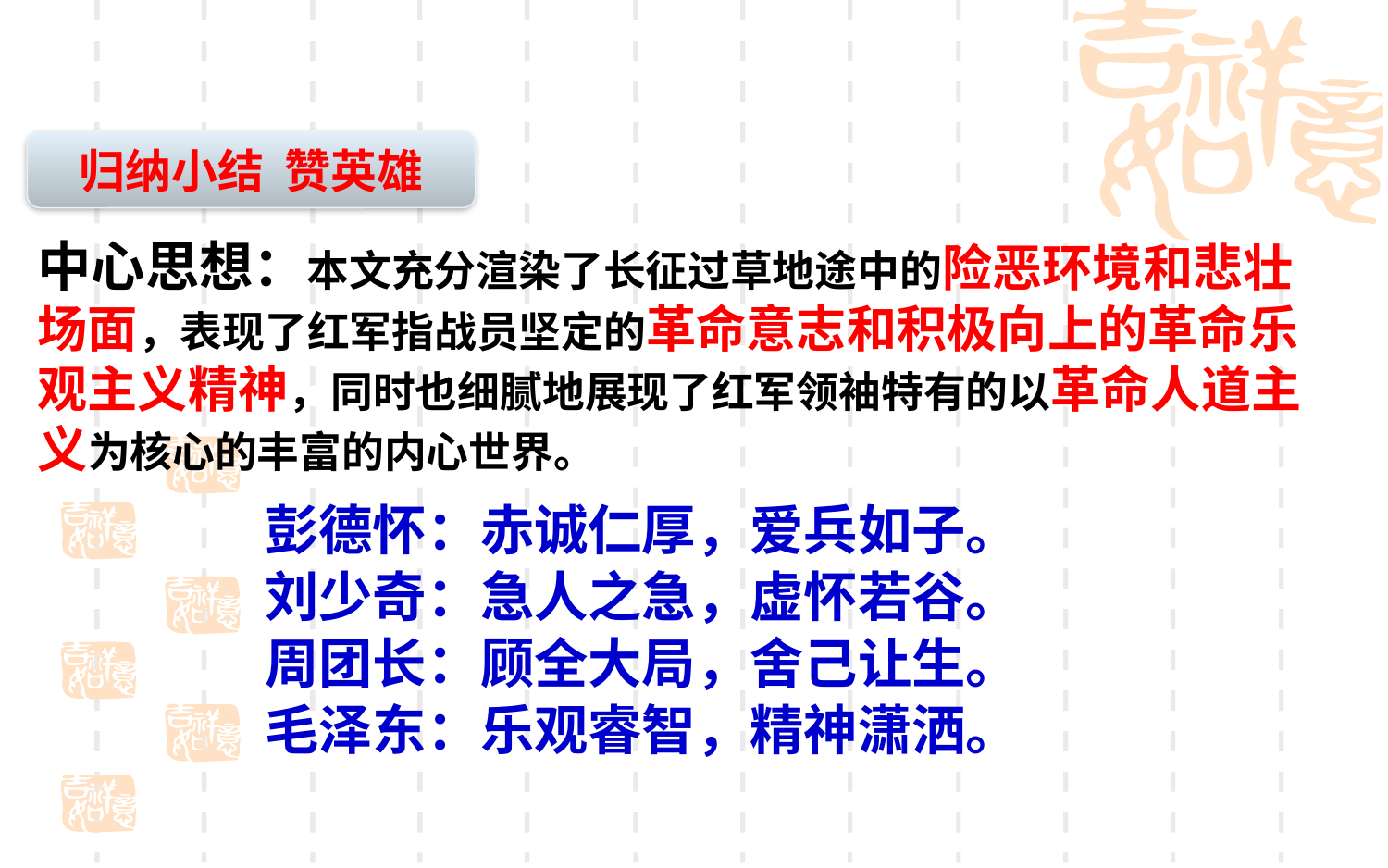

归纳小结  赞英雄
中心思想：本文充分渲染了长征过草地途中的险恶环境和悲壮场面，表现了红军指战员坚定的革命意志和积极向上的革命乐观主义精神，同时也细腻地展现了红军领袖特有的以革命人道主义为核心的丰富的内心世界。
彭德怀：赤诚仁厚，爱兵如子。
刘少奇：急人之急，虚怀若谷。
周团长：顾全大局，舍己让生。
毛泽东：乐观睿智，精神潇洒。